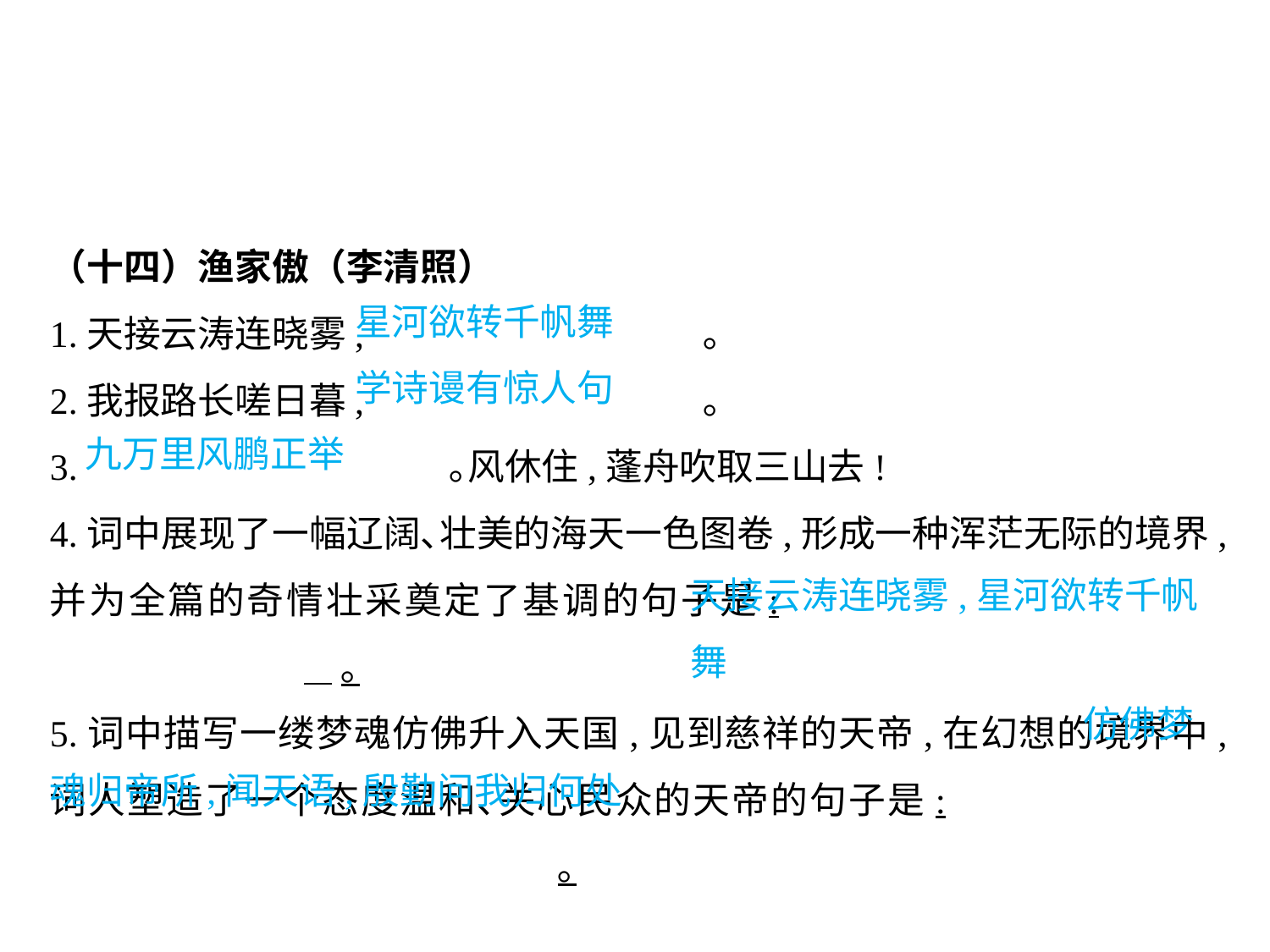

（十四）渔家傲（李清照）
1.天接云涛连晓雾,			 ｡
2.我报路长嗟日暮,			 ｡
3.			 ｡风休住,蓬舟吹取三山去!
4.词中展现了一幅辽阔､壮美的海天一色图卷,形成一种浑茫无际的境界,并为全篇的奇情壮采奠定了基调的句子是:						   ｡
5.词中描写一缕梦魂仿佛升入天国,见到慈祥的天帝,在幻想的境界中,词人塑造了一个态度温和､关心民众的天帝的句子是:							｡
星河欲转千帆舞
学诗谩有惊人句
九万里风鹏正举
天接云涛连晓雾,星河欲转千帆舞
								 仿佛梦魂归帝所,闻天语,殷勤问我归何处